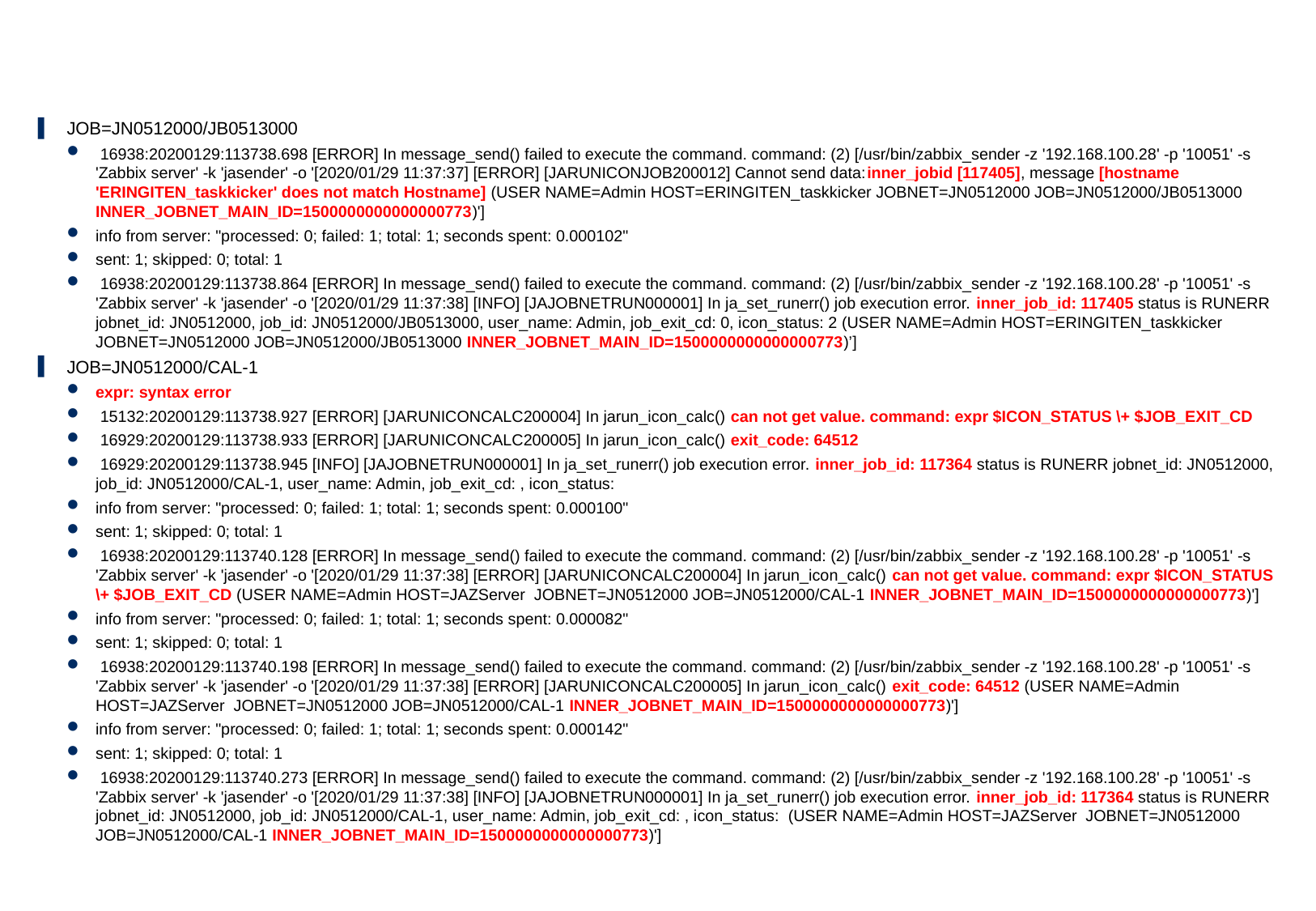

# 実装課題
JOB=JN0512000/JB0513000
 16938:20200129:113738.698 [ERROR] In message_send() failed to execute the command. command: (2) [/usr/bin/zabbix_sender -z '192.168.100.28' -p '10051' -s 'Zabbix server' -k 'jasender' -o '[2020/01/29 11:37:37] [ERROR] [JARUNICONJOB200012] Cannot send data:inner_jobid [117405], message [hostname 'ERINGITEN_taskkicker' does not match Hostname] (USER NAME=Admin HOST=ERINGITEN_taskkicker JOBNET=JN0512000 JOB=JN0512000/JB0513000 INNER_JOBNET_MAIN_ID=1500000000000000773)']
info from server: "processed: 0; failed: 1; total: 1; seconds spent: 0.000102"
sent: 1; skipped: 0; total: 1
 16938:20200129:113738.864 [ERROR] In message_send() failed to execute the command. command: (2) [/usr/bin/zabbix_sender -z '192.168.100.28' -p '10051' -s 'Zabbix server' -k 'jasender' -o '[2020/01/29 11:37:38] [INFO] [JAJOBNETRUN000001] In ja_set_runerr() job execution error. inner_job_id: 117405 status is RUNERR jobnet_id: JN0512000, job_id: JN0512000/JB0513000, user_name: Admin, job_exit_cd: 0, icon_status: 2 (USER NAME=Admin HOST=ERINGITEN_taskkicker JOBNET=JN0512000 JOB=JN0512000/JB0513000 INNER_JOBNET_MAIN_ID=1500000000000000773)’]
JOB=JN0512000/CAL-1
expr: syntax error
 15132:20200129:113738.927 [ERROR] [JARUNICONCALC200004] In jarun_icon_calc() can not get value. command: expr $ICON_STATUS \+ $JOB_EXIT_CD
 16929:20200129:113738.933 [ERROR] [JARUNICONCALC200005] In jarun_icon_calc() exit_code: 64512
 16929:20200129:113738.945 [INFO] [JAJOBNETRUN000001] In ja_set_runerr() job execution error. inner_job_id: 117364 status is RUNERR jobnet_id: JN0512000, job_id: JN0512000/CAL-1, user_name: Admin, job_exit_cd: , icon_status:
info from server: "processed: 0; failed: 1; total: 1; seconds spent: 0.000100"
sent: 1; skipped: 0; total: 1
 16938:20200129:113740.128 [ERROR] In message_send() failed to execute the command. command: (2) [/usr/bin/zabbix_sender -z '192.168.100.28' -p '10051' -s 'Zabbix server' -k 'jasender' -o '[2020/01/29 11:37:38] [ERROR] [JARUNICONCALC200004] In jarun_icon_calc() can not get value. command: expr $ICON_STATUS \+ $JOB_EXIT_CD (USER NAME=Admin HOST=JAZServer  JOBNET=JN0512000 JOB=JN0512000/CAL-1 INNER_JOBNET_MAIN_ID=1500000000000000773)']
info from server: "processed: 0; failed: 1; total: 1; seconds spent: 0.000082"
sent: 1; skipped: 0; total: 1
 16938:20200129:113740.198 [ERROR] In message_send() failed to execute the command. command: (2) [/usr/bin/zabbix_sender -z '192.168.100.28' -p '10051' -s 'Zabbix server' -k 'jasender' -o '[2020/01/29 11:37:38] [ERROR] [JARUNICONCALC200005] In jarun_icon_calc() exit_code: 64512 (USER NAME=Admin HOST=JAZServer  JOBNET=JN0512000 JOB=JN0512000/CAL-1 INNER_JOBNET_MAIN_ID=1500000000000000773)']
info from server: "processed: 0; failed: 1; total: 1; seconds spent: 0.000142"
sent: 1; skipped: 0; total: 1
 16938:20200129:113740.273 [ERROR] In message_send() failed to execute the command. command: (2) [/usr/bin/zabbix_sender -z '192.168.100.28' -p '10051' -s 'Zabbix server' -k 'jasender' -o '[2020/01/29 11:37:38] [INFO] [JAJOBNETRUN000001] In ja_set_runerr() job execution error. inner_job_id: 117364 status is RUNERR jobnet_id: JN0512000, job_id: JN0512000/CAL-1, user_name: Admin, job_exit_cd: , icon_status:  (USER NAME=Admin HOST=JAZServer  JOBNET=JN0512000 JOB=JN0512000/CAL-1 INNER_JOBNET_MAIN_ID=1500000000000000773)']